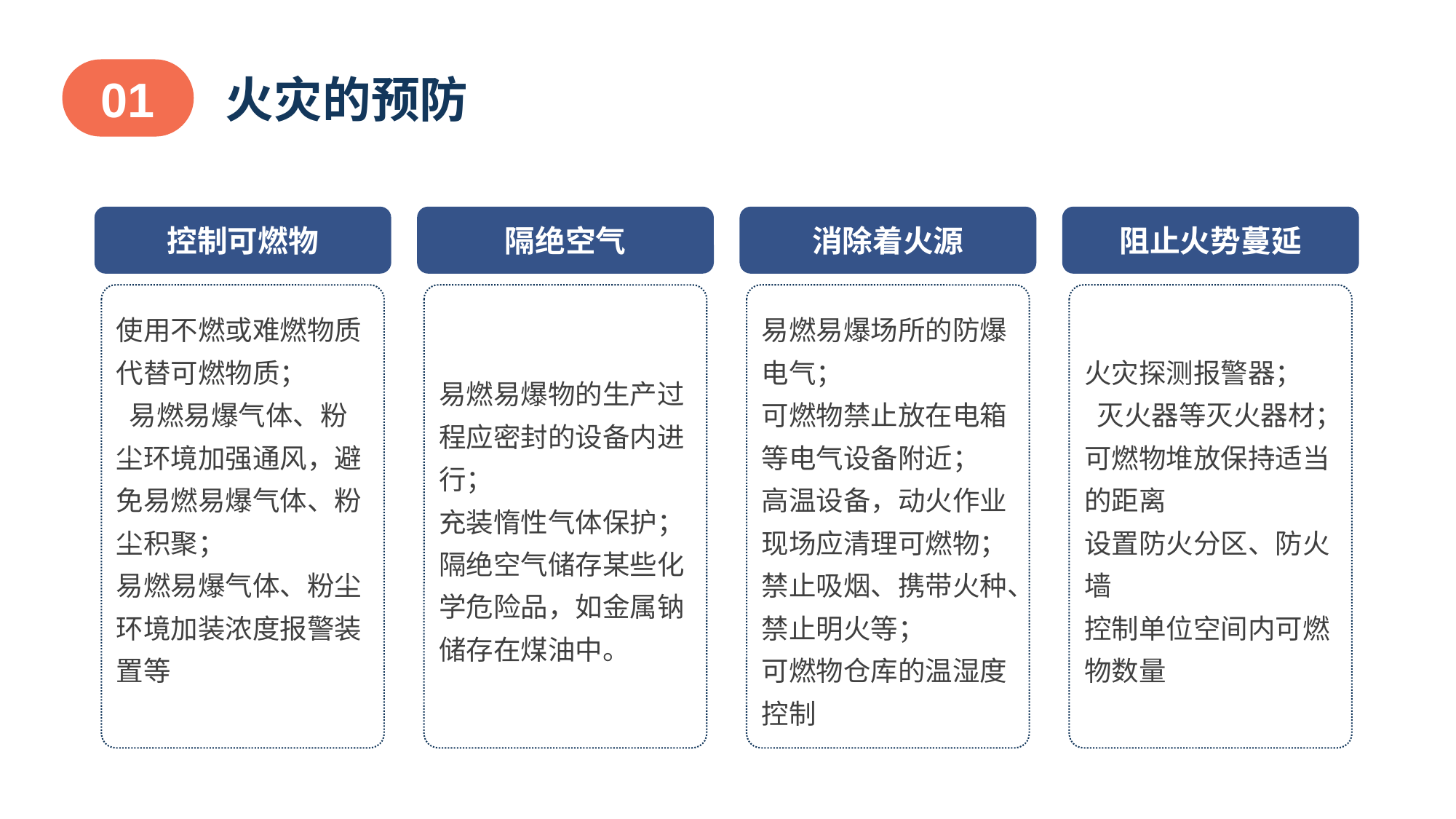

01
火灾的预防
控制可燃物
使用不燃或难燃物质代替可燃物质；
 易燃易爆气体、粉尘环境加强通风，避免易燃易爆气体、粉尘积聚；
易燃易爆气体、粉尘环境加装浓度报警装置等

隔绝空气
易燃易爆物的生产过程应密封的设备内进行；
充装惰性气体保护；隔绝空气储存某些化学危险品，如金属钠储存在煤油中。
消除着火源
易燃易爆场所的防爆电气；
可燃物禁止放在电箱等电气设备附近；
高温设备，动火作业现场应清理可燃物；
禁止吸烟、携带火种、禁止明火等；
可燃物仓库的温湿度控制
阻止火势蔓延
火灾探测报警器；
 灭火器等灭火器材；
可燃物堆放保持适当的距离
设置防火分区、防火墙
控制单位空间内可燃物数量